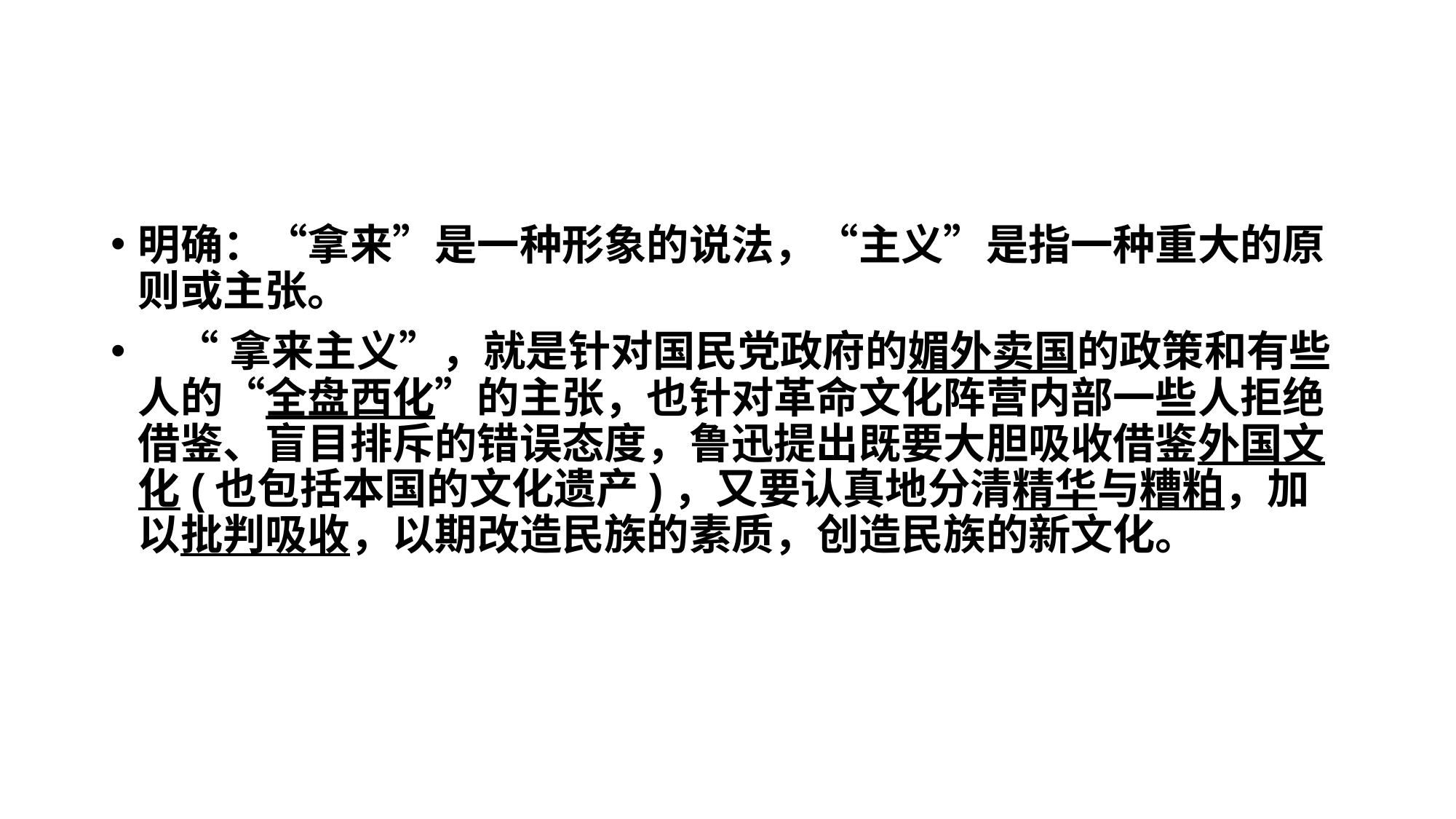

明确：“拿来”是一种形象的说法，“主义”是指一种重大的原则或主张。
    “拿来主义”，就是针对国民党政府的媚外卖国的政策和有些人的“全盘西化”的主张，也针对革命文化阵营内部一些人拒绝借鉴、盲目排斥的错误态度，鲁迅提出既要大胆吸收借鉴外国文化(也包括本国的文化遗产)，又要认真地分清精华与糟粕，加以批判吸收，以期改造民族的素质，创造民族的新文化。